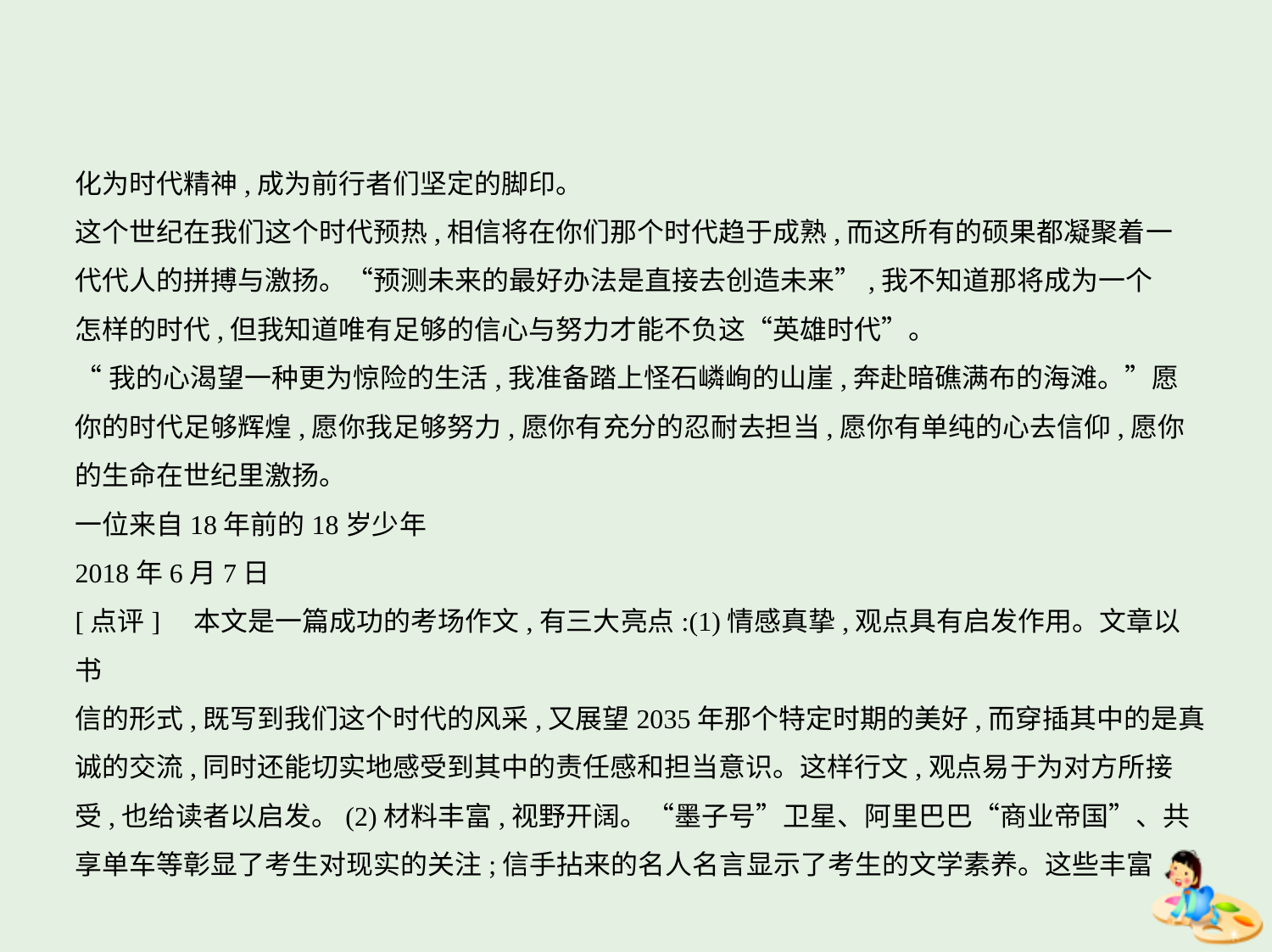

化为时代精神,成为前行者们坚定的脚印。
这个世纪在我们这个时代预热,相信将在你们那个时代趋于成熟,而这所有的硕果都凝聚着一
代代人的拼搏与激扬。“预测未来的最好办法是直接去创造未来”,我不知道那将成为一个
怎样的时代,但我知道唯有足够的信心与努力才能不负这“英雄时代”。
“我的心渴望一种更为惊险的生活,我准备踏上怪石嶙峋的山崖,奔赴暗礁满布的海滩。”愿
你的时代足够辉煌,愿你我足够努力,愿你有充分的忍耐去担当,愿你有单纯的心去信仰,愿你
的生命在世纪里激扬。
一位来自18年前的18岁少年
2018年6月7日
[点评]　本文是一篇成功的考场作文,有三大亮点:(1)情感真挚,观点具有启发作用。文章以书
信的形式,既写到我们这个时代的风采,又展望2035年那个特定时期的美好,而穿插其中的是真
诚的交流,同时还能切实地感受到其中的责任感和担当意识。这样行文,观点易于为对方所接
受,也给读者以启发。(2)材料丰富,视野开阔。“墨子号”卫星、阿里巴巴“商业帝国”、共
享单车等彰显了考生对现实的关注;信手拈来的名人名言显示了考生的文学素养。这些丰富